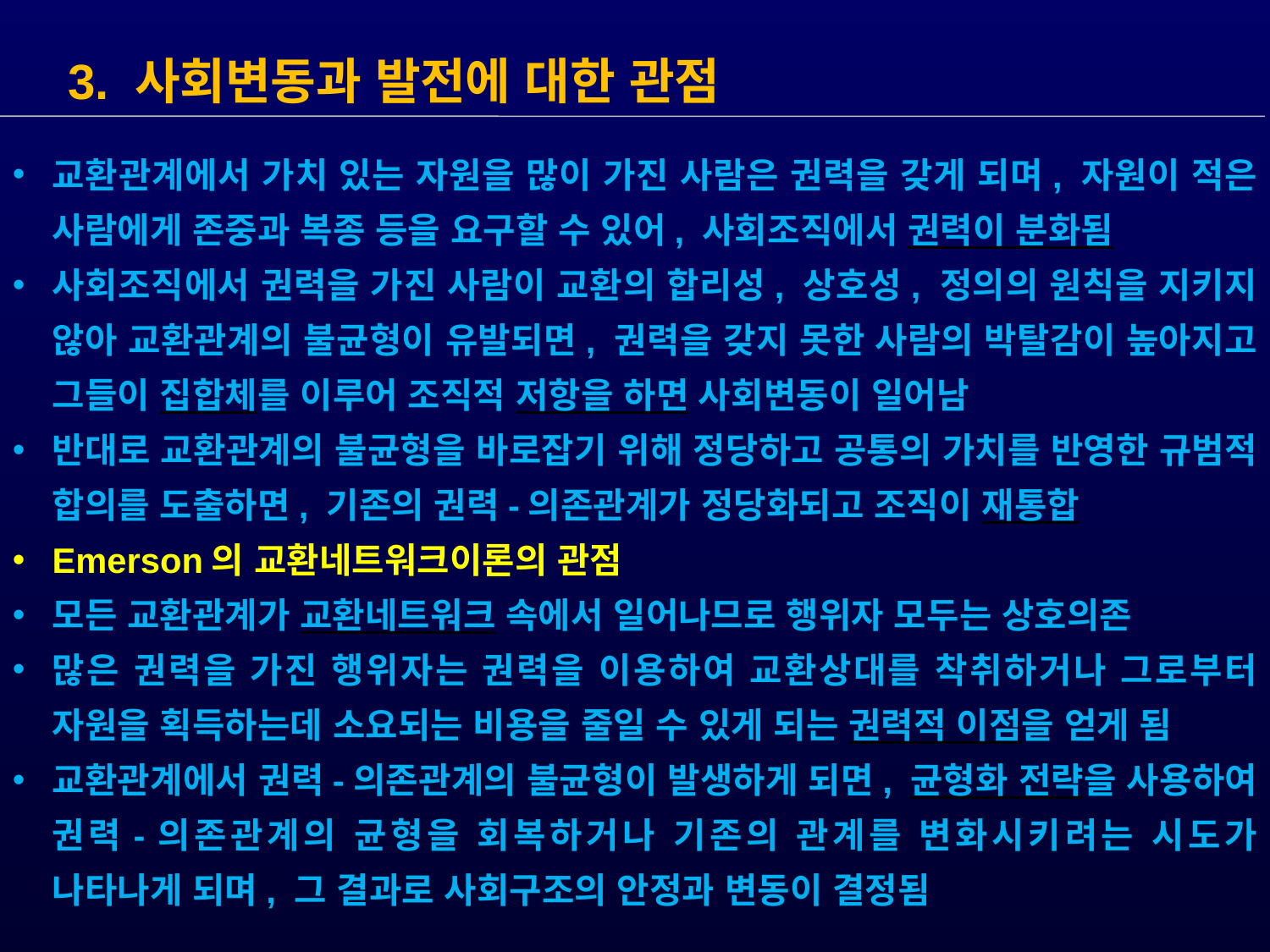

3. 사회변동과 발전에 대한 관점

교환관계에서 가치 있는 자원을 많이 가진 사람은 권력을 갖게 되며, 자원이 적은 사람에게 존중과 복종 등을 요구할 수 있어, 사회조직에서 권력이 분화됨
사회조직에서 권력을 가진 사람이 교환의 합리성, 상호성, 정의의 원칙을 지키지 않아 교환관계의 불균형이 유발되면, 권력을 갖지 못한 사람의 박탈감이 높아지고 그들이 집합체를 이루어 조직적 저항을 하면 사회변동이 일어남
반대로 교환관계의 불균형을 바로잡기 위해 정당하고 공통의 가치를 반영한 규범적 합의를 도출하면, 기존의 권력-의존관계가 정당화되고 조직이 재통합
Emerson의 교환네트워크이론의 관점
모든 교환관계가 교환네트워크 속에서 일어나므로 행위자 모두는 상호의존
많은 권력을 가진 행위자는 권력을 이용하여 교환상대를 착취하거나 그로부터 자원을 획득하는데 소요되는 비용을 줄일 수 있게 되는 권력적 이점을 얻게 됨
교환관계에서 권력-의존관계의 불균형이 발생하게 되면, 균형화 전략을 사용하여 권력-의존관계의 균형을 회복하거나 기존의 관계를 변화시키려는 시도가 나타나게 되며, 그 결과로 사회구조의 안정과 변동이 결정됨